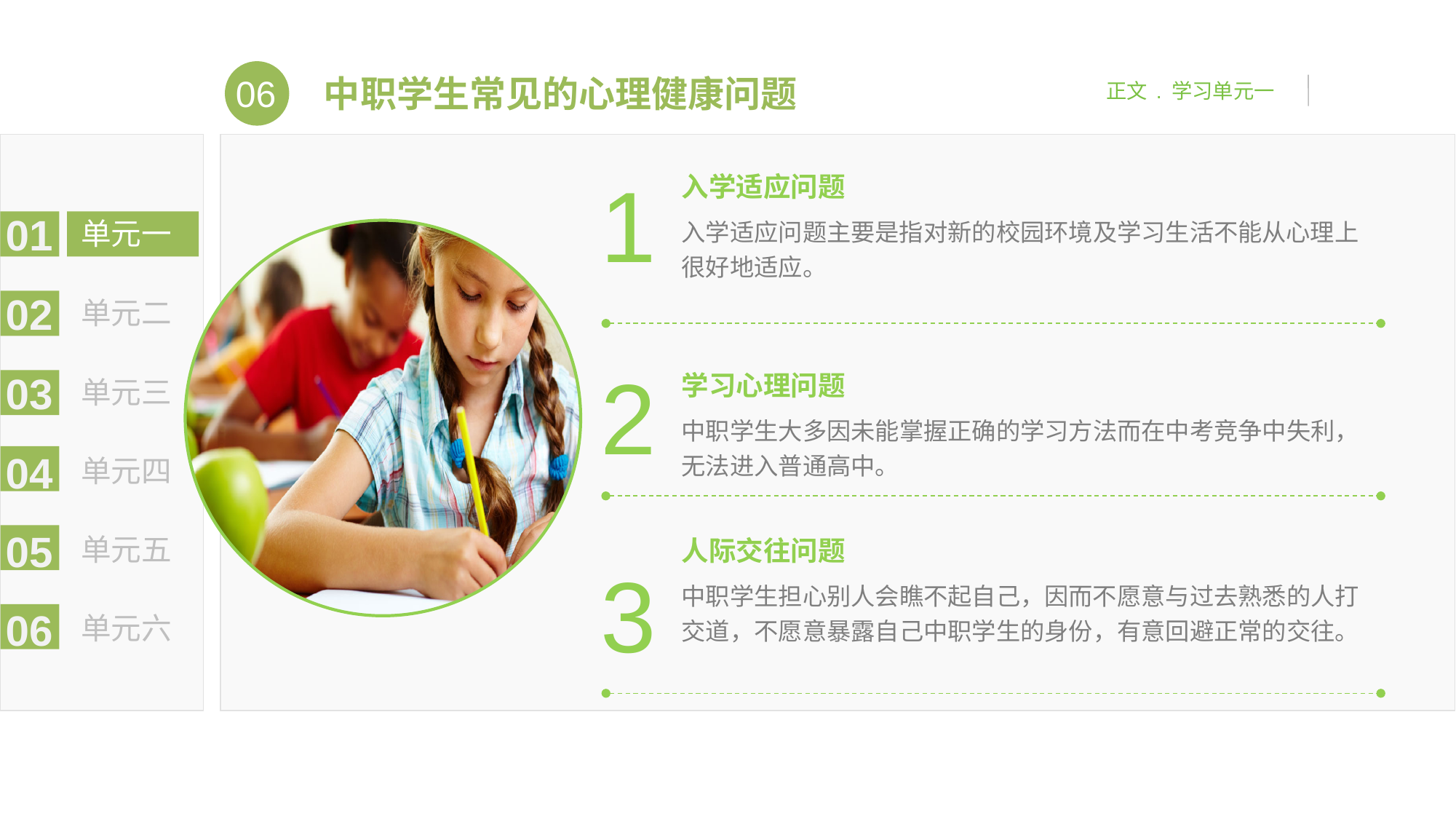

06
正文 . 学习单元一
中职学生常见的心理健康问题

1
入学适应问题
入学适应问题主要是指对新的校园环境及学习生活不能从心理上很好地适应。

01
单元一

02
单元二

2
学习心理问题
中职学生大多因未能掌握正确的学习方法而在中考竞争中失利，无法进入普通高中。

03
单元三

04

单元四
05

单元五
人际交往问题
中职学生担心别人会瞧不起自己，因而不愿意与过去熟悉的人打交道，不愿意暴露自己中职学生的身份，有意回避正常的交往。
3

06

单元六